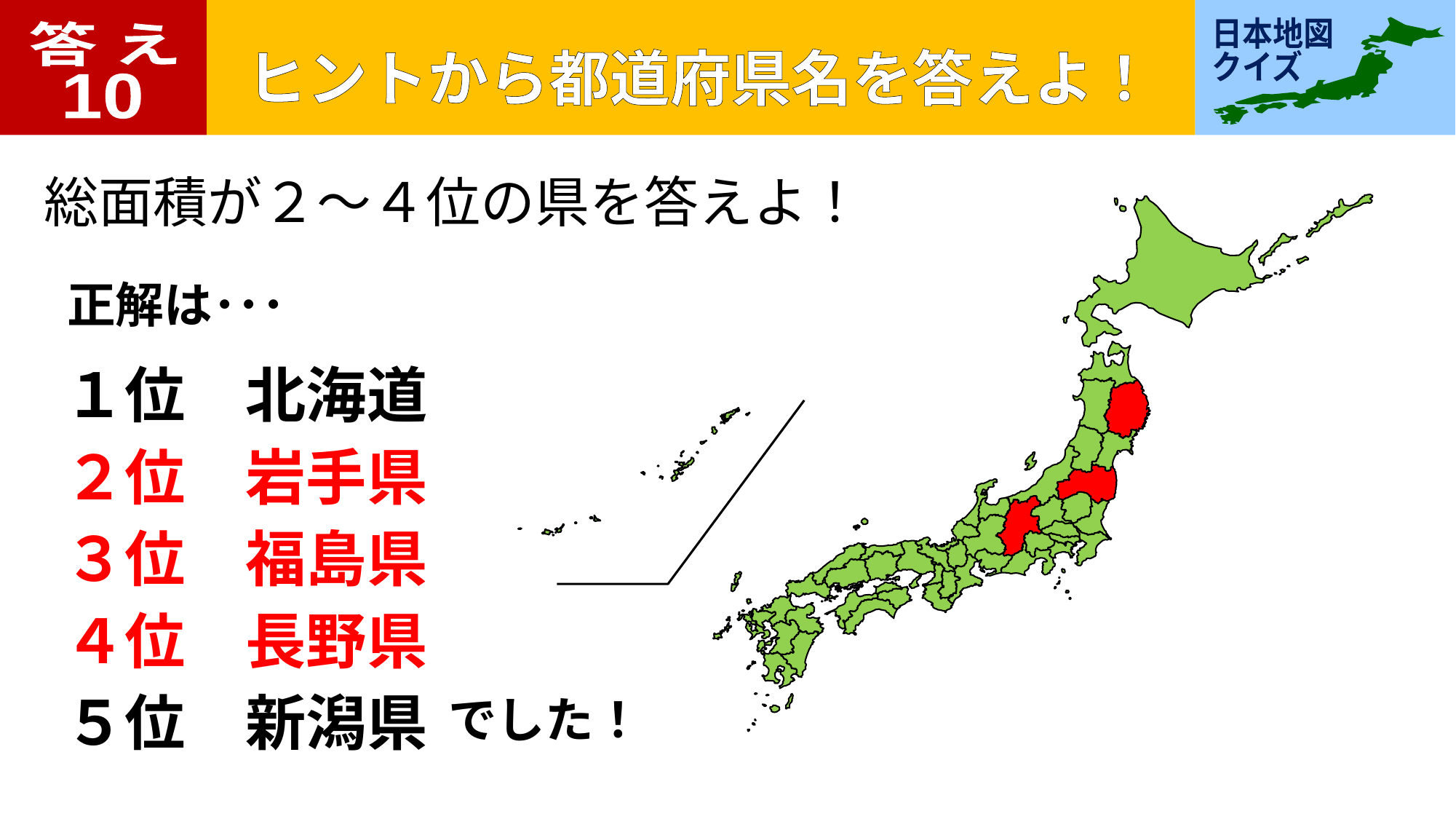

答 え
10
総面積が２～４位の県を答えよ！

正解は･･･
１位　北海道
２位　岩手県
３位　福島県
４位　長野県
５位　新潟県
でした！